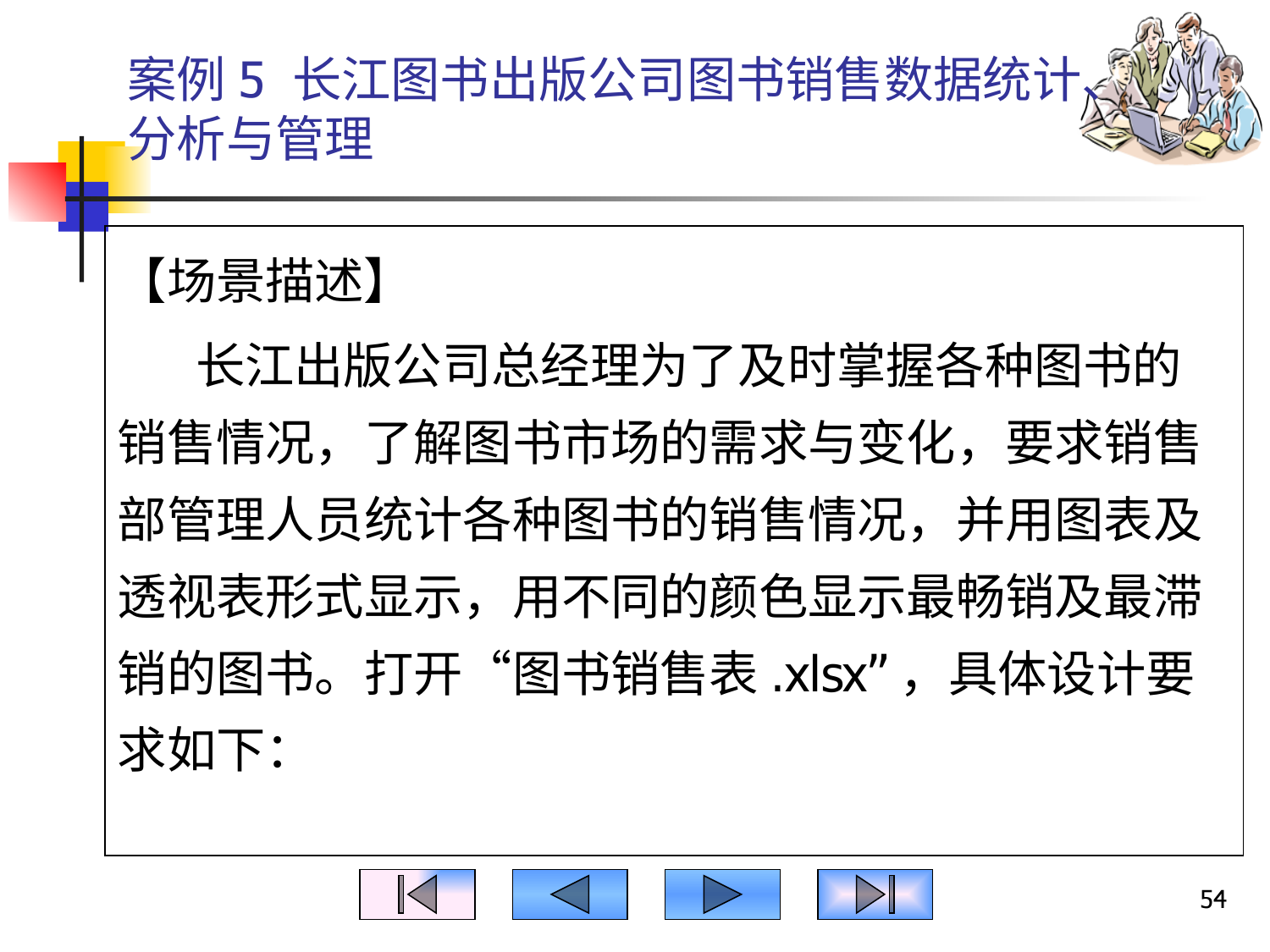

# 案例5 长江图书出版公司图书销售数据统计、分析与管理
【场景描述】
      长江出版公司总经理为了及时掌握各种图书的销售情况，了解图书市场的需求与变化，要求销售部管理人员统计各种图书的销售情况，并用图表及透视表形式显示，用不同的颜色显示最畅销及最滞销的图书。打开“图书销售表.xlsx”，具体设计要求如下：
54